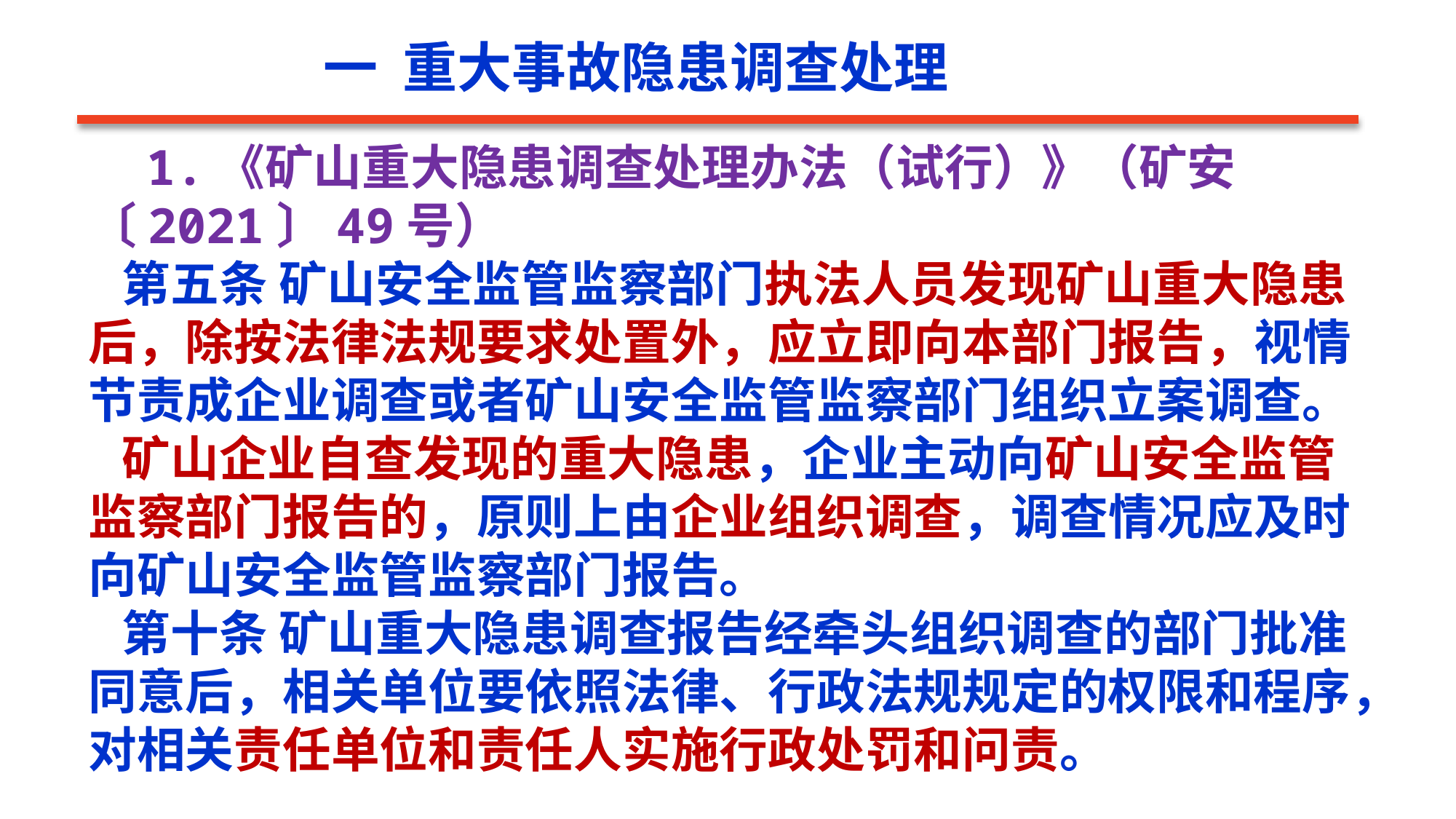

一  重大事故隐患调查处理
  1.《矿山重大隐患调查处理办法（试行）》（矿安〔2021〕49号）
  第五条 矿山安全监管监察部门执法人员发现矿山重大隐患后，除按法律法规要求处置外，应立即向本部门报告，视情节责成企业调查或者矿山安全监管监察部门组织立案调查。
  矿山企业自查发现的重大隐患，企业主动向矿山安全监管监察部门报告的，原则上由企业组织调查，调查情况应及时向矿山安全监管监察部门报告。
  第十条 矿山重大隐患调查报告经牵头组织调查的部门批准同意后，相关单位要依照法律、行政法规规定的权限和程序，对相关责任单位和责任人实施行政处罚和问责。